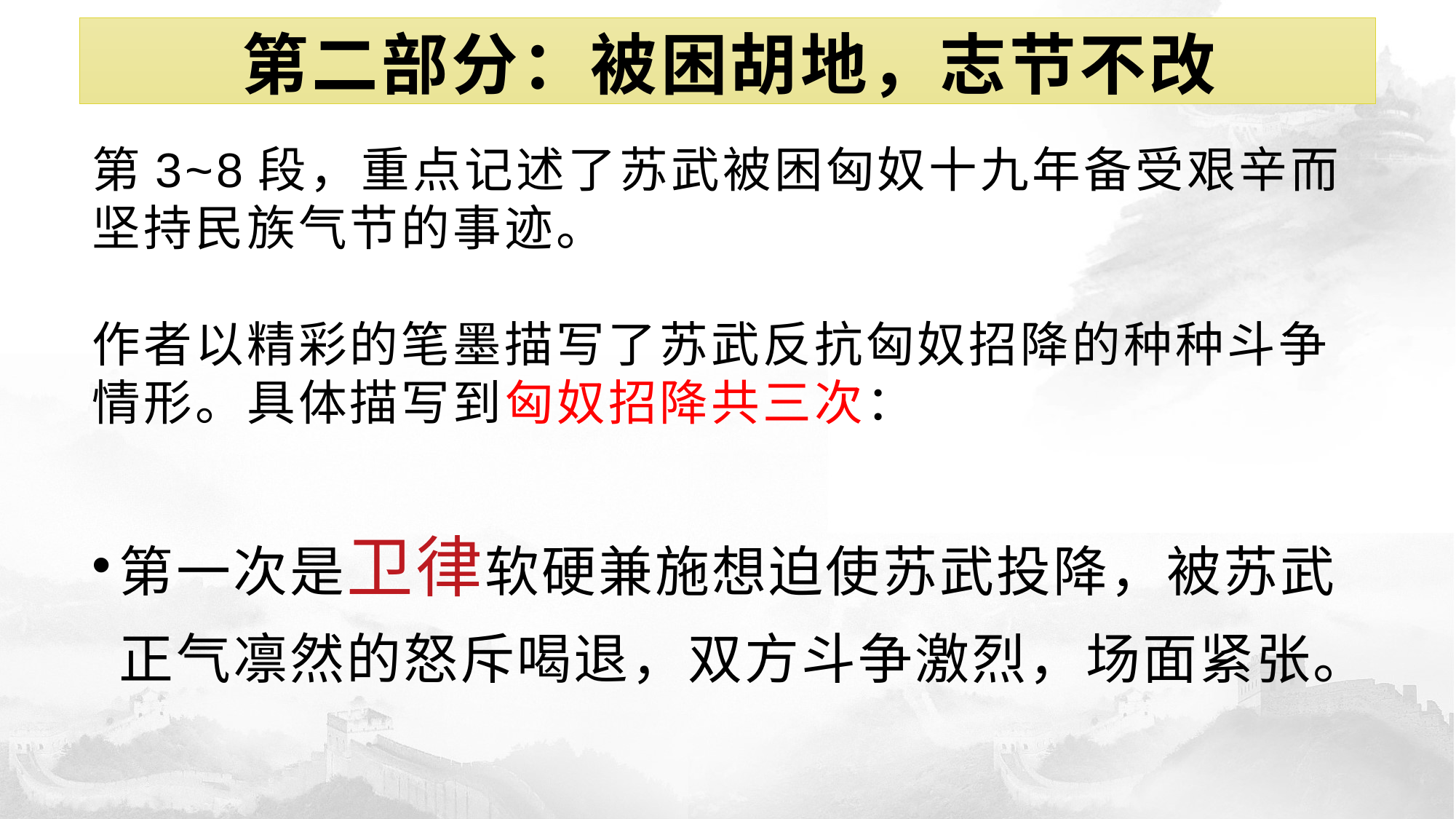

第二部分：被困胡地，志节不改
# 第3~8段，重点记述了苏武被困匈奴十九年备受艰辛而坚持民族气节的事迹。 作者以精彩的笔墨描写了苏武反抗匈奴招降的种种斗争情形。具体描写到匈奴招降共三次：
第一次是卫律软硬兼施想迫使苏武投降，被苏武正气凛然的怒斥喝退，双方斗争激烈，场面紧张。